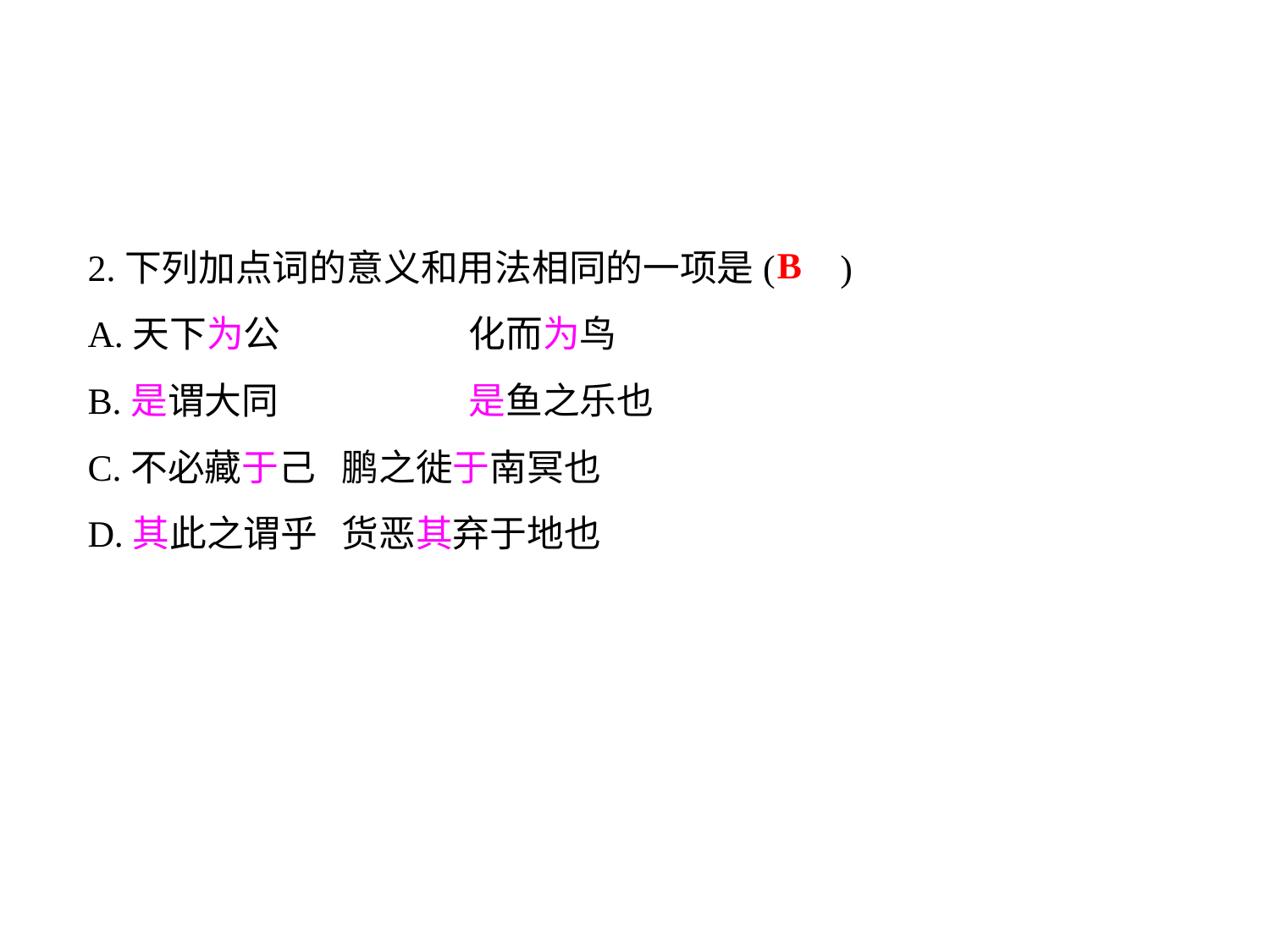

2.下列加点词的意义和用法相同的一项是(       )
A.天下为公		化而为鸟
B.是谓大同		是鱼之乐也
C.不必藏于己	鹏之徙于南冥也
D.其此之谓乎	货恶其弃于地也
B